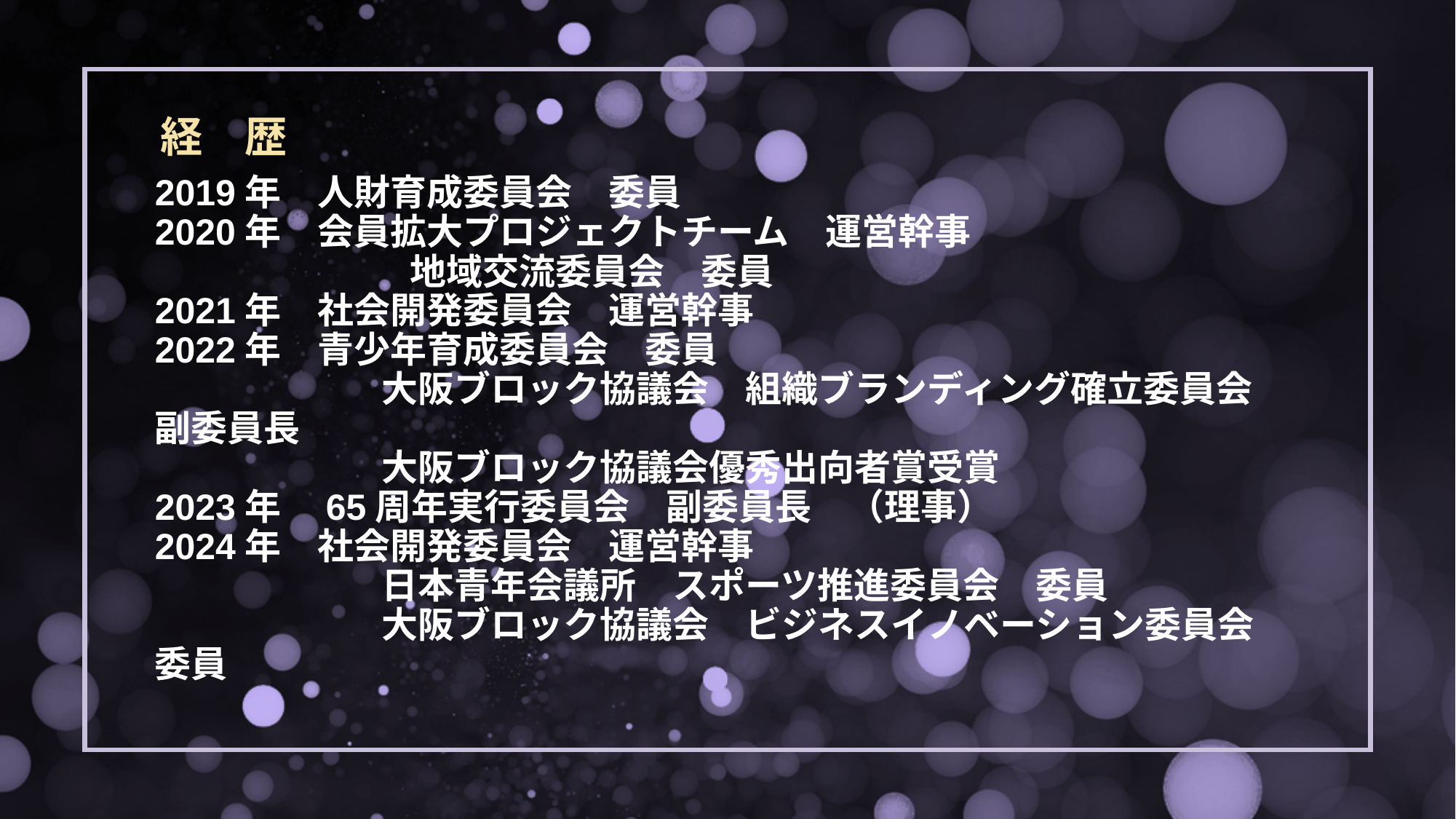

経　歴
# 2019年　人財育成委員会　委員　 2020年　会員拡大プロジェクトチーム　運営幹事 　　　　　　　地域交流委員会　委員 2021年　社会開発委員会　運営幹事 2022年　青少年育成委員会　委員 　　　　　　 大阪ブロック協議会　組織ブランディング確立委員会　副委員長 　　　　　　 大阪ブロック協議会優秀出向者賞受賞 2023年　65周年実行委員会　副委員長　（理事） 2024年　社会開発委員会　運営幹事 　　　　　　 日本青年会議所　スポーツ推進委員会　委員 　　　　　　 大阪ブロック協議会　ビジネスイノベーション委員会　委員